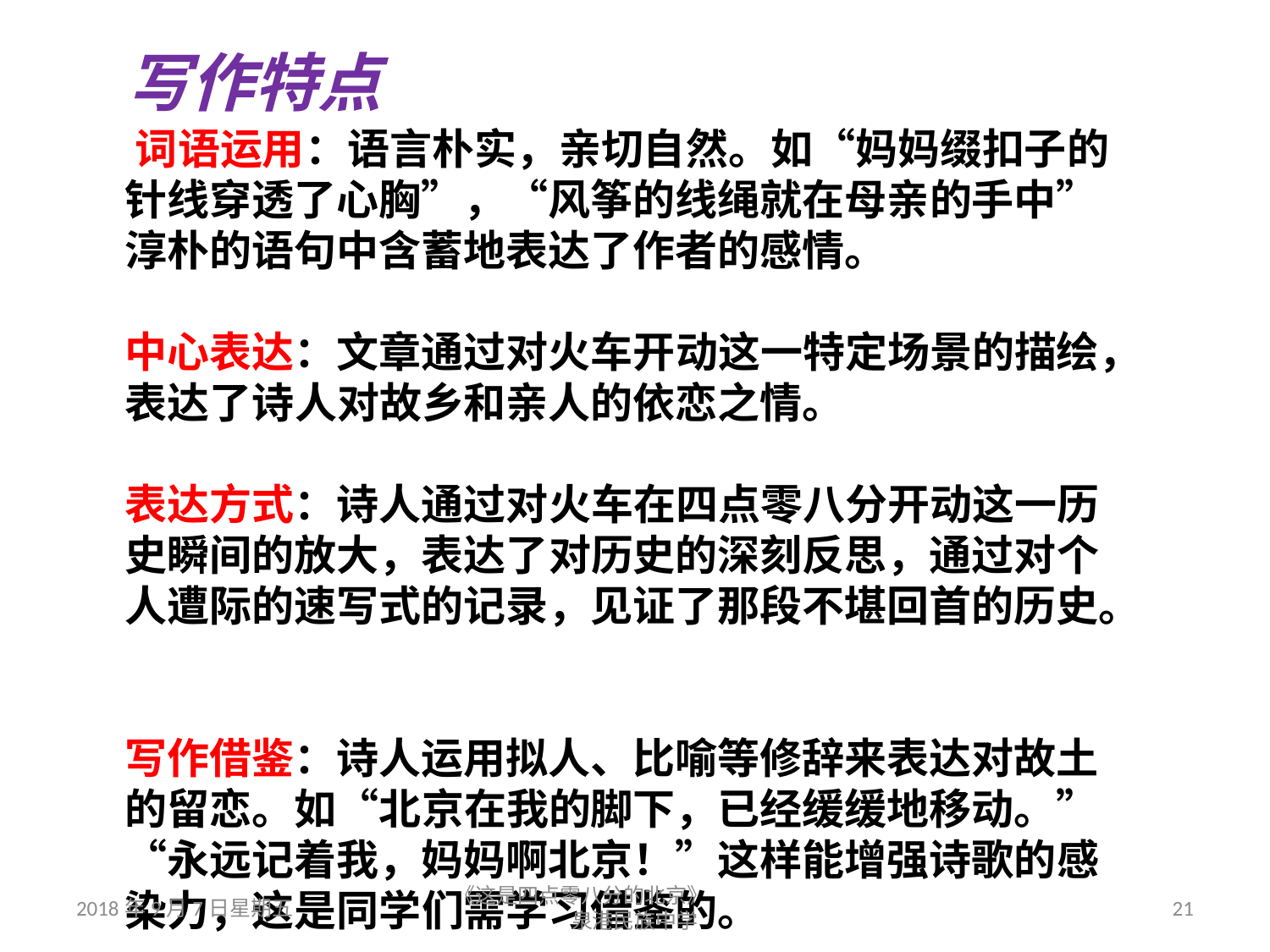

写作特点
     词语运用：语言朴实，亲切自然。如“妈妈缀扣子的针线穿透了心胸”，“风筝的线绳就在母亲的手中”淳朴的语句中含蓄地表达了作者的感情。
中心表达：文章通过对火车开动这一特定场景的描绘，表达了诗人对故乡和亲人的依恋之情。
表达方式：诗人通过对火车在四点零八分开动这一历史瞬间的放大，表达了对历史的深刻反思，通过对个人遭际的速写式的记录，见证了那段不堪回首的历史。
写作借鉴：诗人运用拟人、比喻等修辞来表达对故土的留恋。如“北京在我的脚下，已经缓缓地移动。”“永远记着我，妈妈啊北京！”这样能增强诗歌的感染力，这是同学们需学习借鉴的。
2018年9月7日星期五
《这是四点零八分的北京》                        泉港民族中学
21